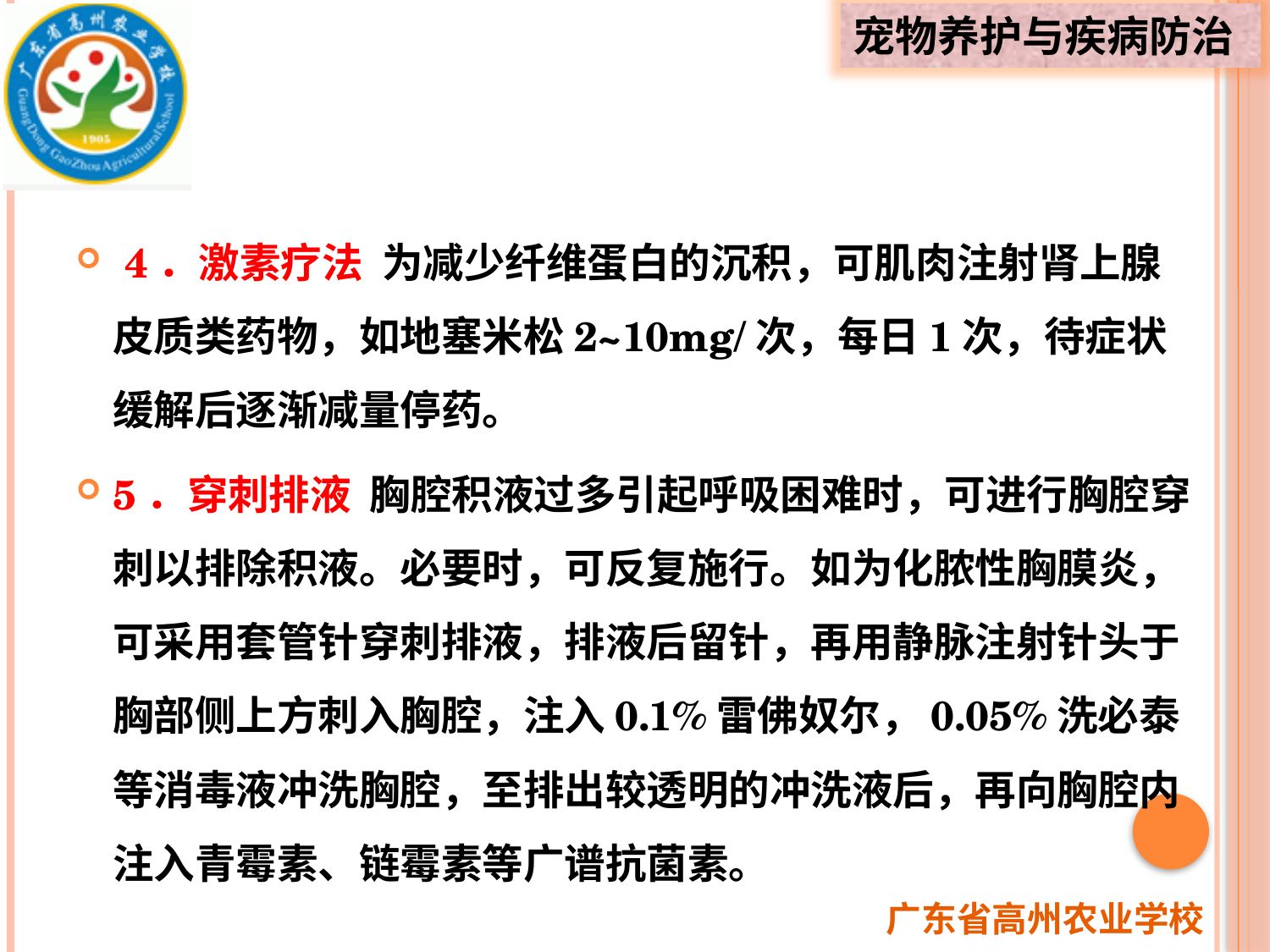

4．激素疗法  为减少纤维蛋白的沉积，可肌肉注射肾上腺皮质类药物，如地塞米松2~10mg/次，每日1次，待症状缓解后逐渐减量停药。
5．穿刺排液  胸腔积液过多引起呼吸困难时，可进行胸腔穿刺以排除积液。必要时，可反复施行。如为化脓性胸膜炎，可采用套管针穿刺排液，排液后留针，再用静脉注射针头于胸部侧上方刺入胸腔，注入0.1%雷佛奴尔，0.05%洗必泰等消毒液冲洗胸腔，至排出较透明的冲洗液后，再向胸腔内注入青霉素、链霉素等广谱抗菌素。